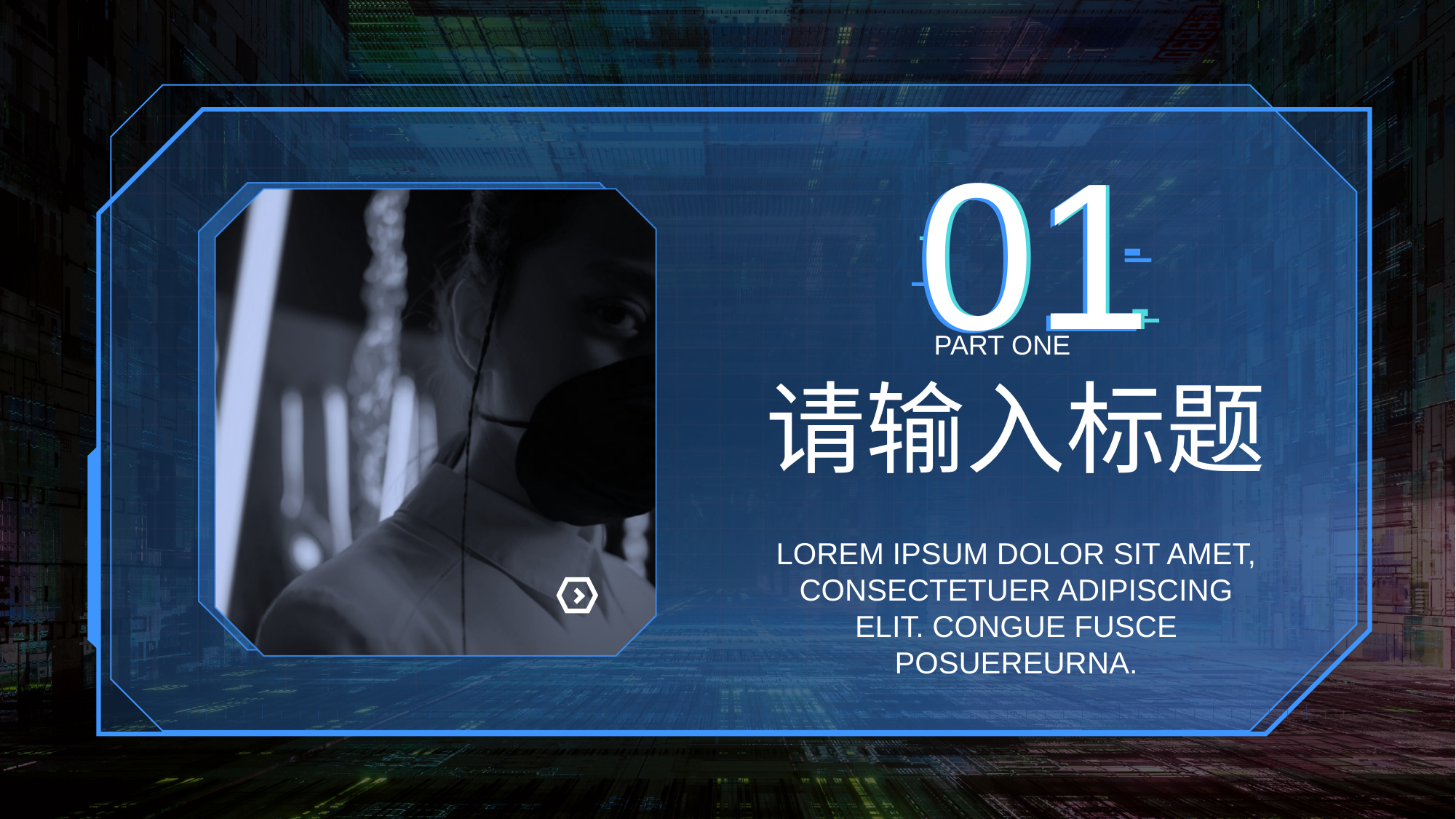

01
01
01

part one
请输入标题
Lorem ipsum dolor sit amet, consectetuer adipiscing elit. congue Fusce posuereurna.